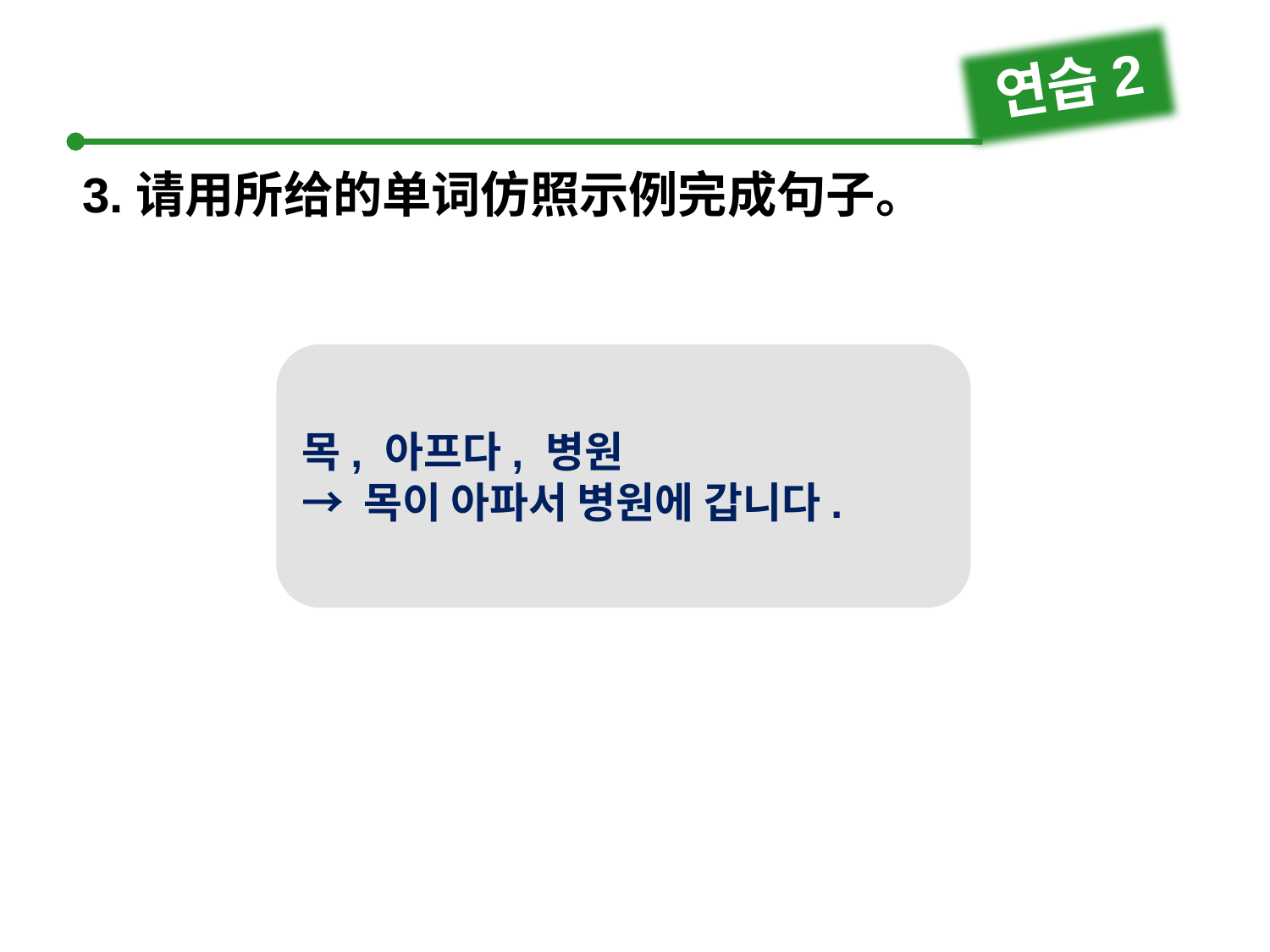

연습2
3.请用所给的单词仿照示例完成句子。
목, 아프다, 병원
→ 목이 아파서 병원에 갑니다.